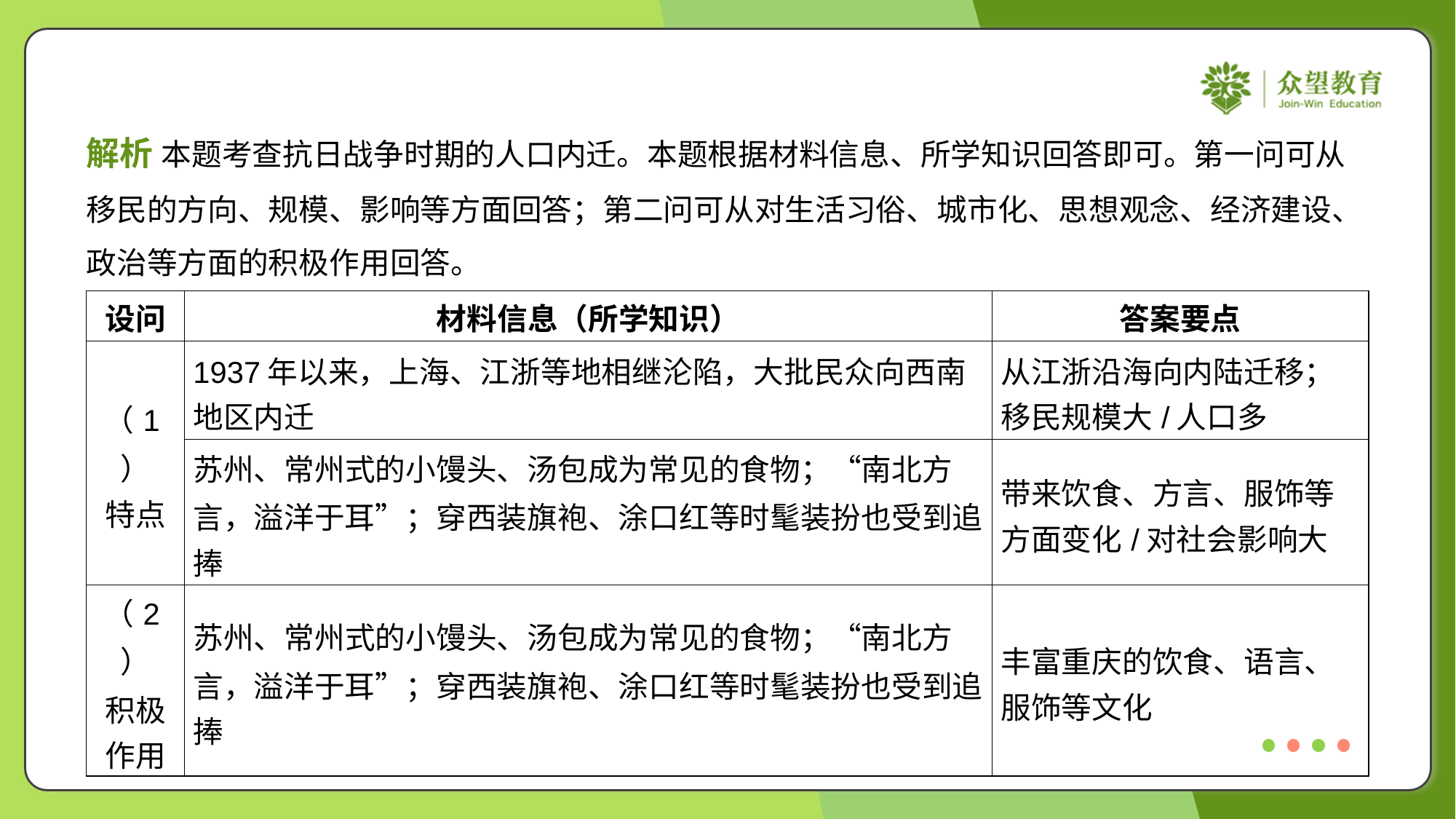

解析 本题考查抗日战争时期的人口内迁。本题根据材料信息、所学知识回答即可。第一问可从
移民的方向、规模、影响等方面回答；第二问可从对生活习俗、城市化、思想观念、经济建设、
政治等方面的积极作用回答。
| 设问 | 材料信息（所学知识） | 答案要点 |
| --- | --- | --- |
| （1） 特点 | 1937年以来，上海、江浙等地相继沦陷，大批民众向西南 地区内迁 | 从江浙沿海向内陆迁移； 移民规模大/人口多 |
|  | 苏州、常州式的小馒头、汤包成为常见的食物；“南北方 言，溢洋于耳”；穿西装旗袍、涂口红等时髦装扮也受到追 捧 | 带来饮食、方言、服饰等 方面变化/对社会影响大 |
| （2） 积极 作用 | 苏州、常州式的小馒头、汤包成为常见的食物；“南北方 言，溢洋于耳”；穿西装旗袍、涂口红等时髦装扮也受到追 捧 | 丰富重庆的饮食、语言、 服饰等文化 |